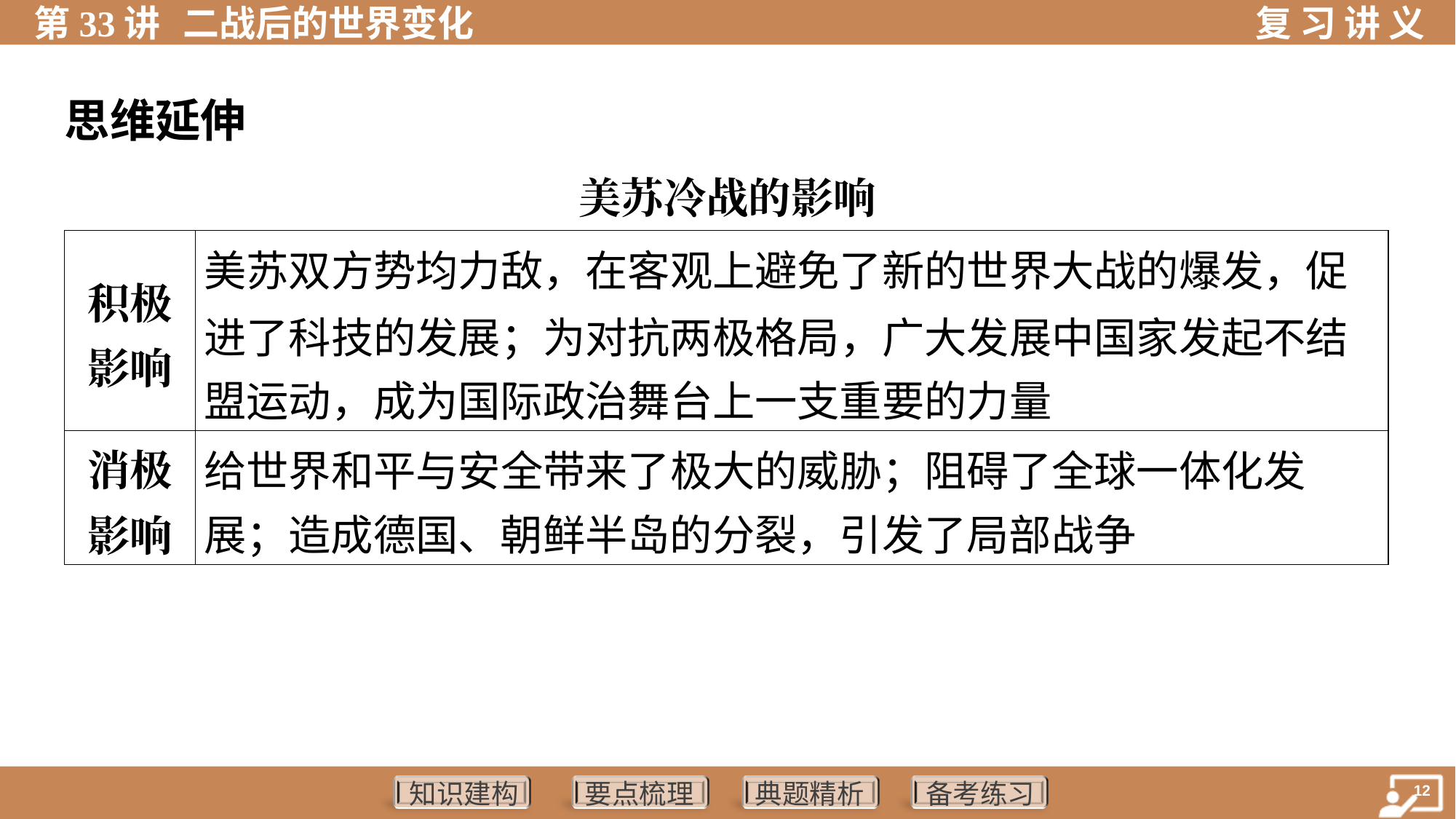

思维延伸
美苏冷战的影响
| 积极 影响 | 美苏双方势均力敌，在客观上避免了新的世界大战的爆发，促 进了科技的发展；为对抗两极格局，广大发展中国家发起不结 盟运动，成为国际政治舞台上一支重要的力量 |
| --- | --- |
| 消极 影响 | 给世界和平与安全带来了极大的威胁；阻碍了全球一体化发 展；造成德国、朝鲜半岛的分裂，引发了局部战争 |